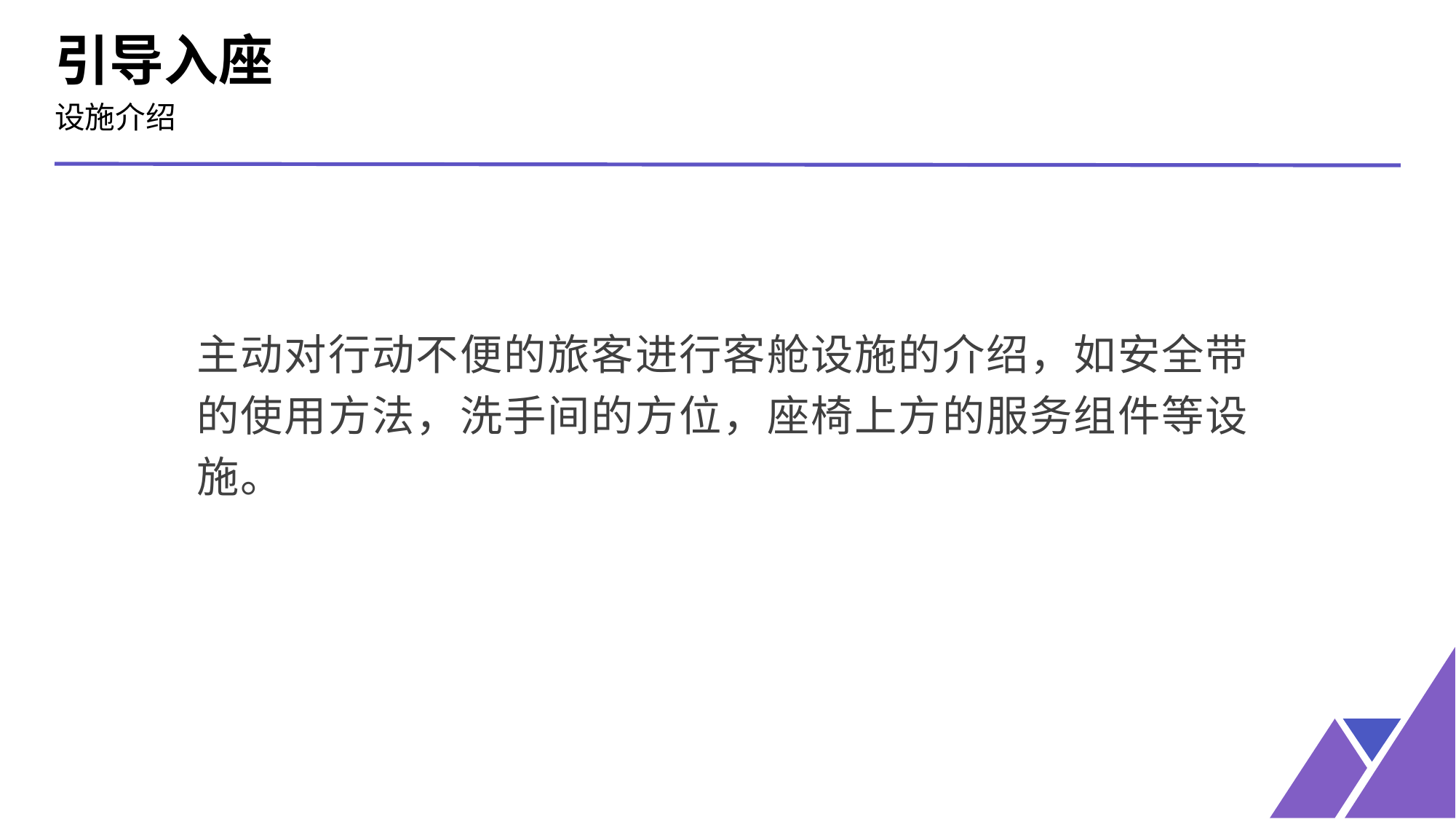

引导入座
设施介绍
主动对行动不便的旅客进行客舱设施的介绍，如安全带的使用方法，洗手间的方位，座椅上方的服务组件等设施。